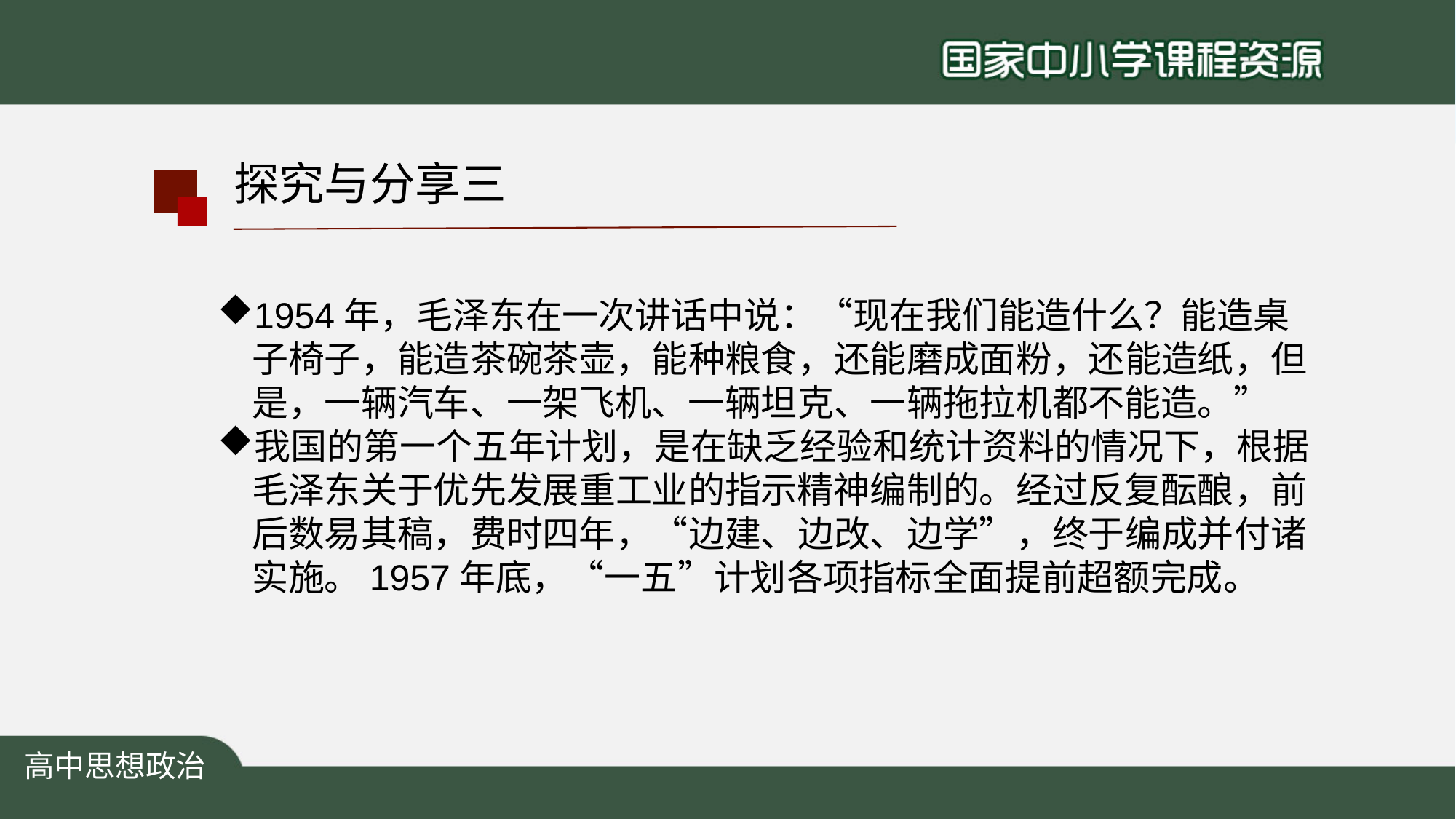

探究与分享三

1954年，毛泽东在一次讲话中说：“现在我们能造什么？能造桌子椅子，能造茶碗茶壶，能种粮食，还能磨成面粉，还能造纸，但是，一辆汽车、一架飞机、一辆坦克、一辆拖拉机都不能造。”
我国的第一个五年计划，是在缺乏经验和统计资料的情况下，根据毛泽东关于优先发展重工业的指示精神编制的。经过反复酝酿，前后数易其稿，费时四年，“边建、边改、边学”，终于编成并付诸实施。1957年底，“一五”计划各项指标全面提前超额完成。